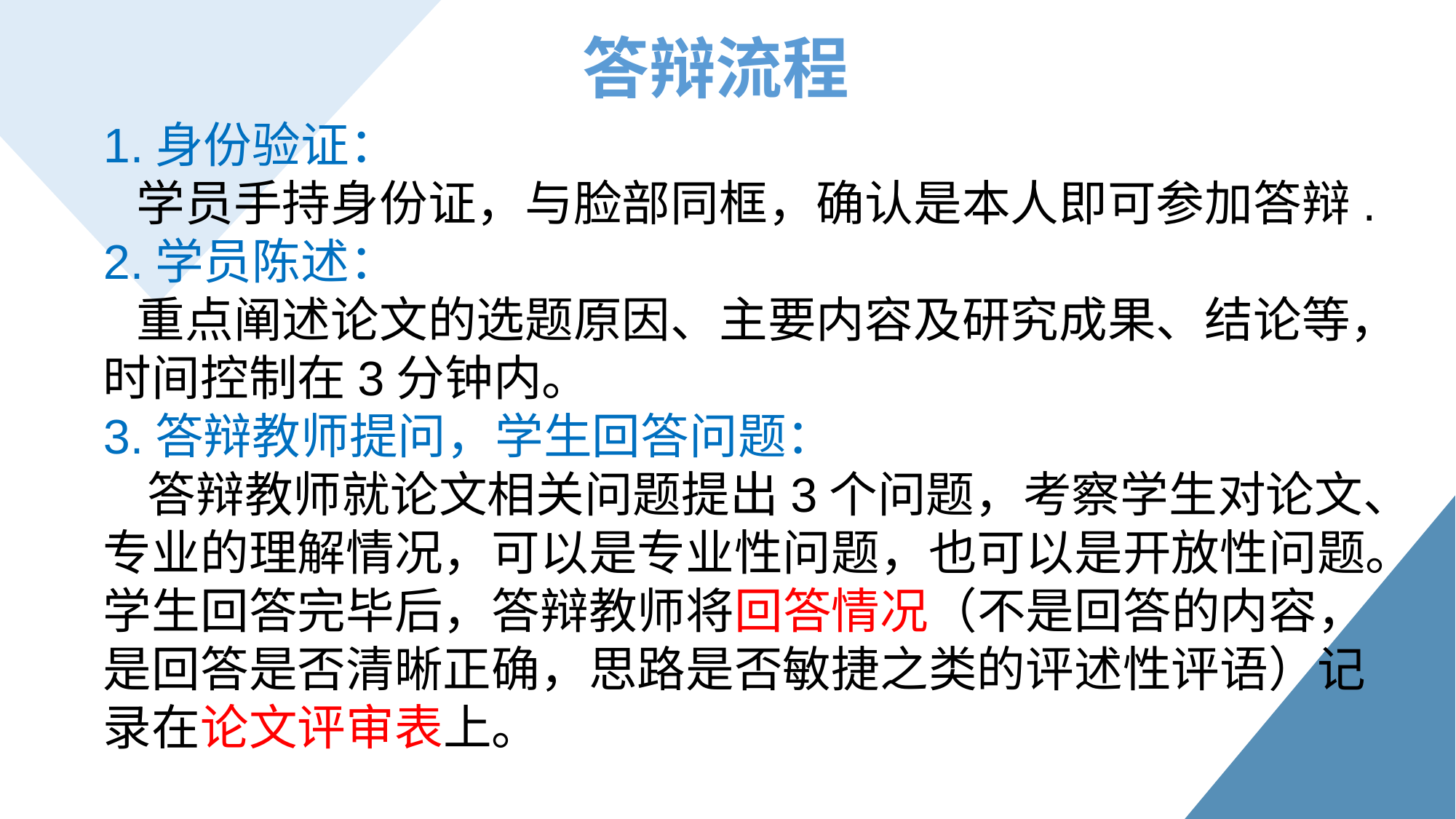

答辩流程
1.身份验证：
  学员手持身份证，与脸部同框，确认是本人即可参加答辩.
2.学员陈述：
  重点阐述论文的选题原因、主要内容及研究成果、结论等，时间控制在3分钟内。
3.答辩教师提问，学生回答问题：
   答辩教师就论文相关问题提出3个问题，考察学生对论文、专业的理解情况，可以是专业性问题，也可以是开放性问题。学生回答完毕后，答辩教师将回答情况（不是回答的内容，是回答是否清晰正确，思路是否敏捷之类的评述性评语）记录在论文评审表上。

02